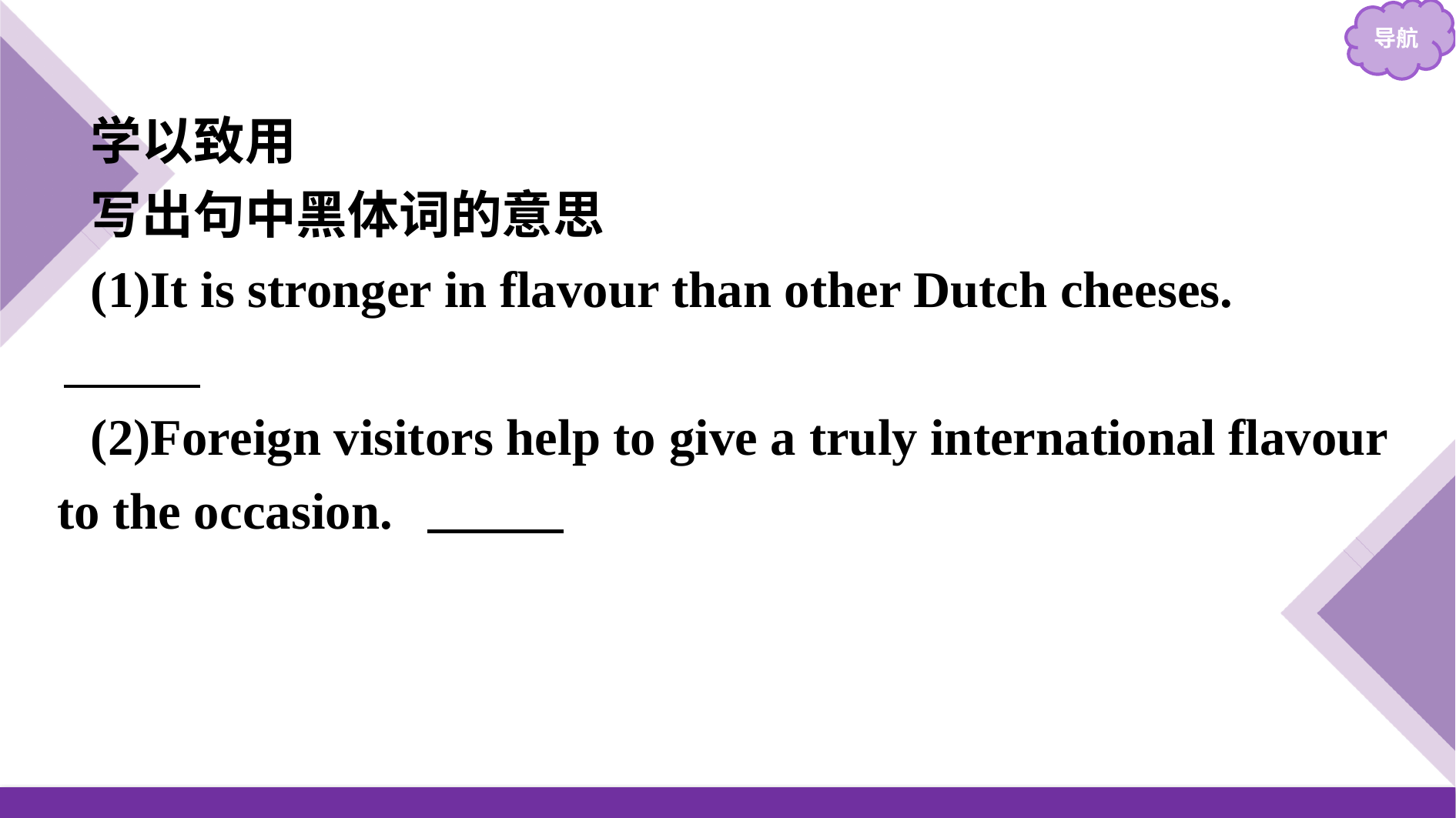

学以致用
写出句中黑体词的意思
(1)It is stronger in flavour than other Dutch cheeses.
味道
(2)Foreign visitors help to give a truly international flavour to the occasion.　气氛